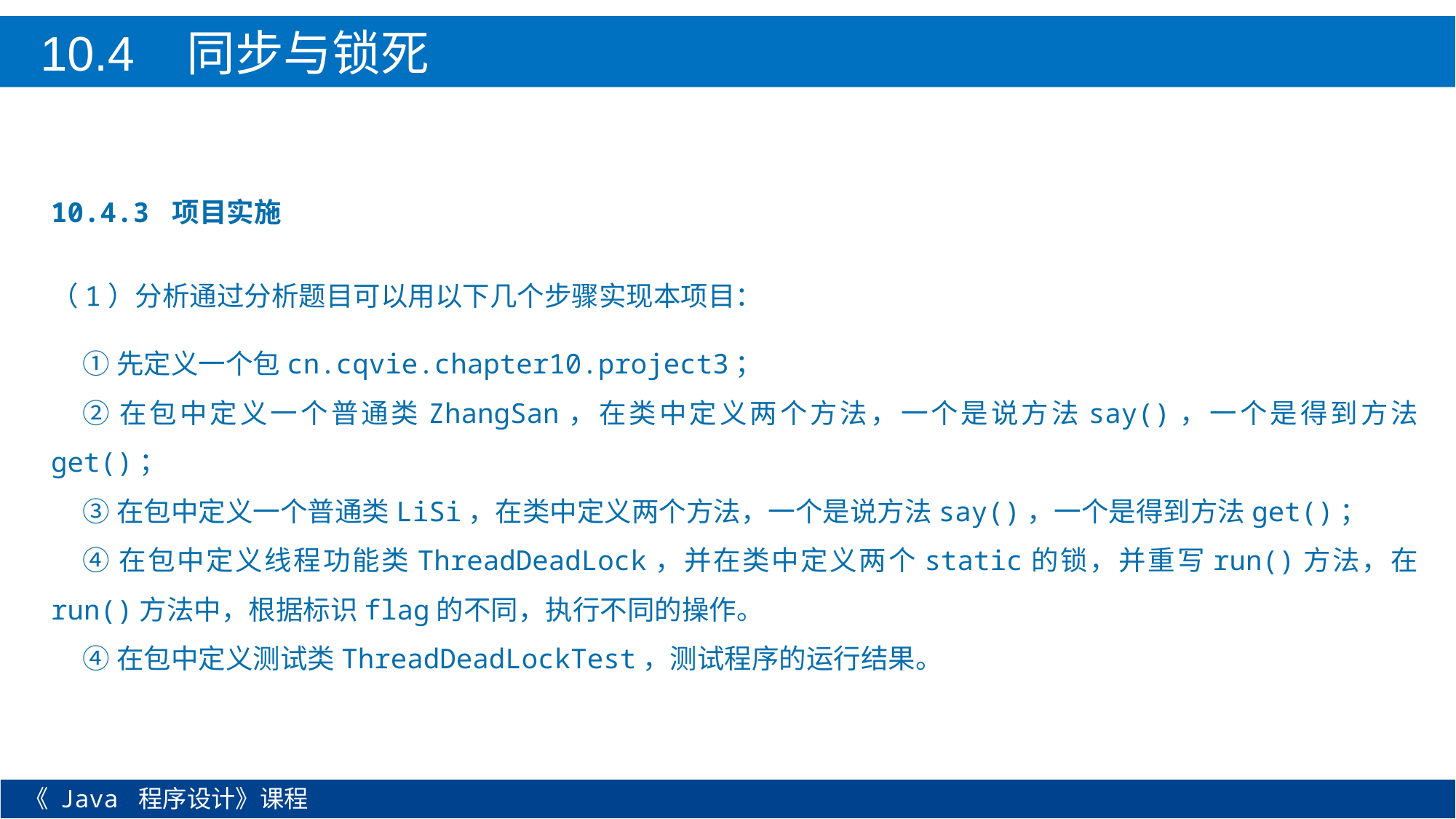

10.4   同步与锁死
10.4.3 项目实施
（1）分析通过分析题目可以用以下几个步骤实现本项目：
①先定义一个包cn.cqvie.chapter10.project3；
②在包中定义一个普通类ZhangSan，在类中定义两个方法，一个是说方法say()，一个是得到方法get()；
③在包中定义一个普通类LiSi，在类中定义两个方法，一个是说方法say()，一个是得到方法get()；
④在包中定义线程功能类ThreadDeadLock，并在类中定义两个static的锁，并重写run()方法，在run()方法中，根据标识flag的不同，执行不同的操作。
④在包中定义测试类ThreadDeadLockTest，测试程序的运行结果。
《 Java 程序设计》课程